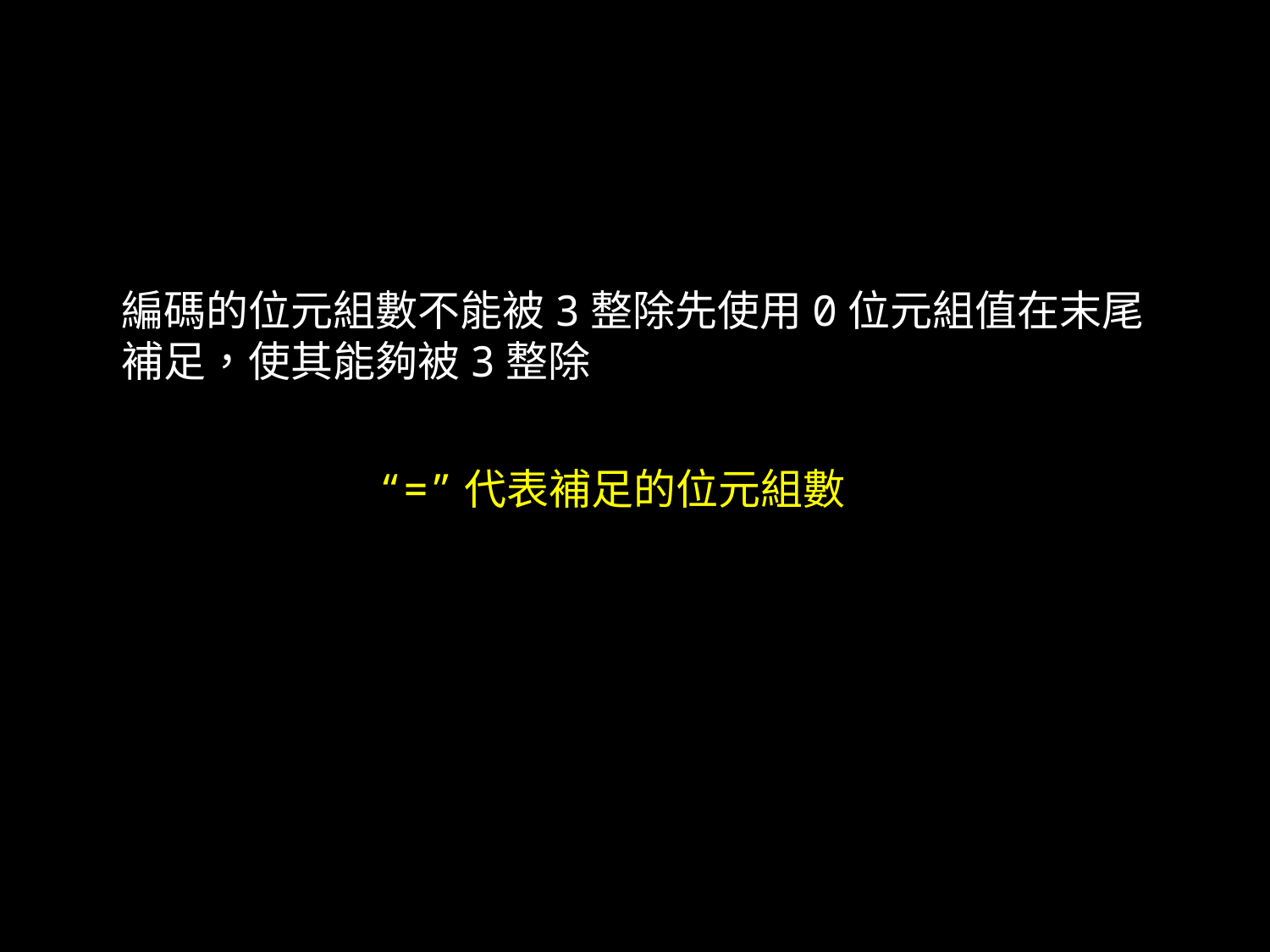

編碼的位元組數不能被3整除先使用0位元組值在末尾補足，使其能夠被3整除

“=”代表補足的位元組數